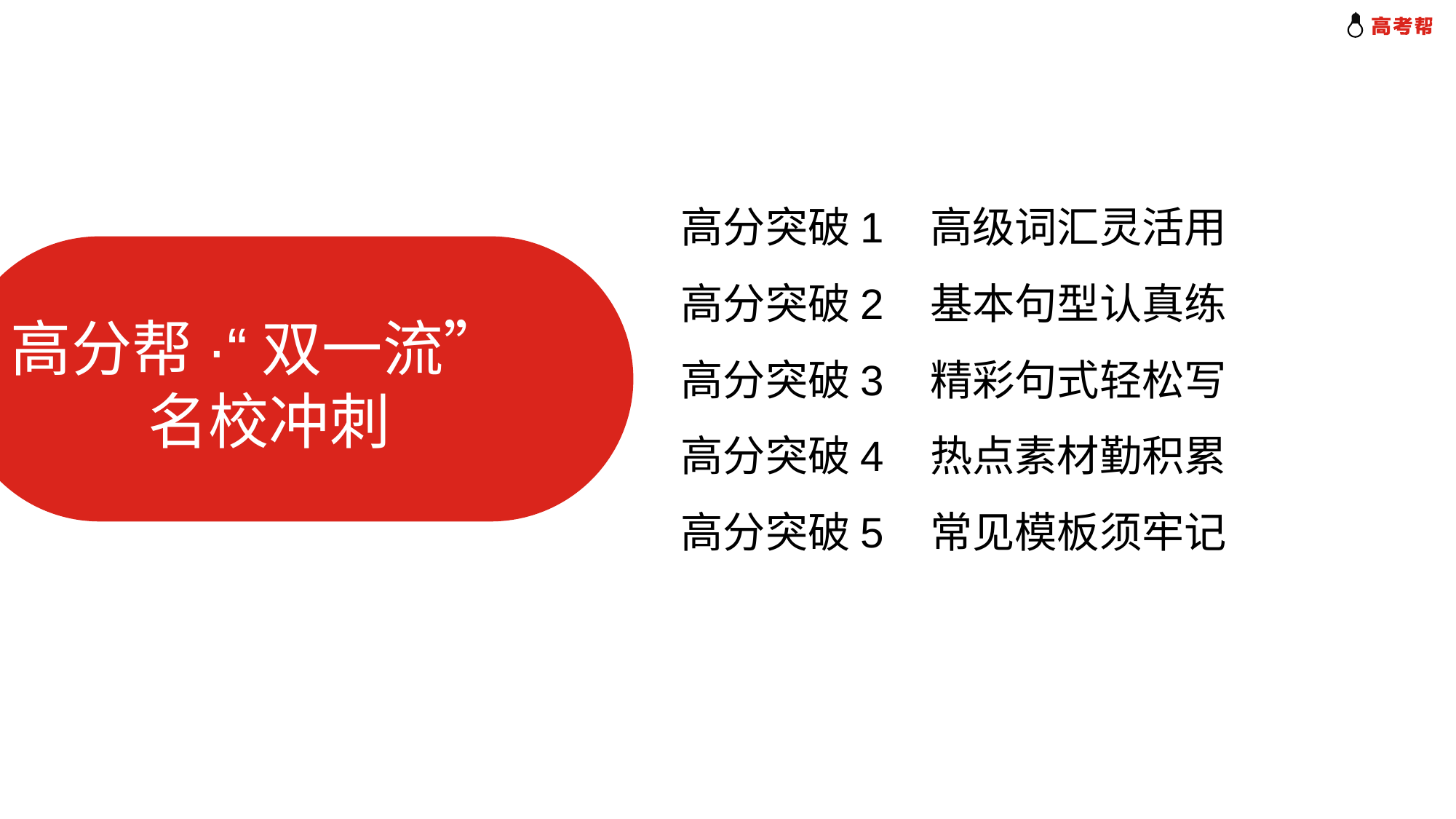

高分突破1   高级词汇灵活用
高分突破2   基本句型认真练
高分突破3   精彩句式轻松写
高分突破4   热点素材勤积累
高分突破5   常见模板须牢记
高分帮·“双一流”
         名校冲刺